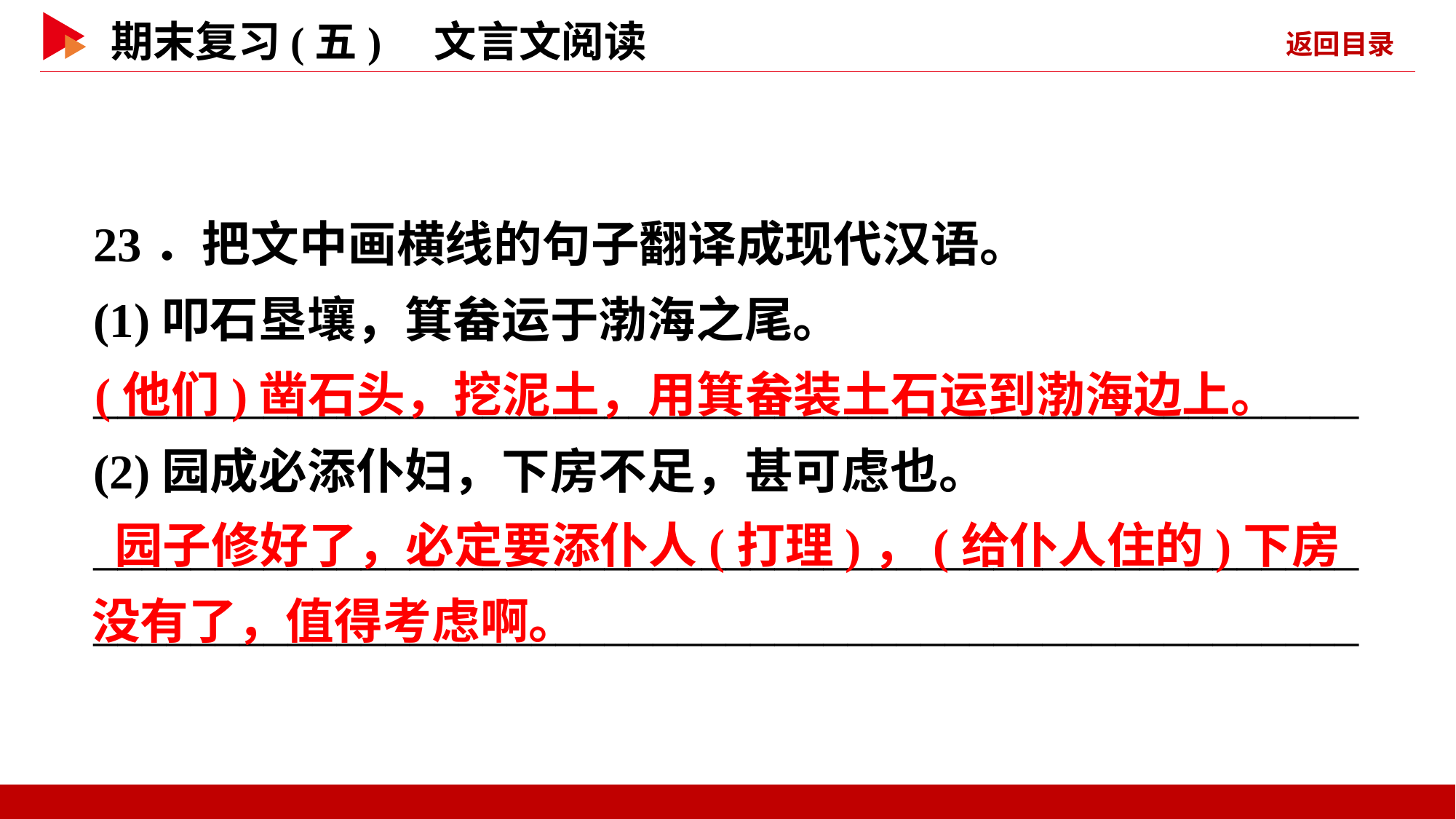

23．把文中画横线的句子翻译成现代汉语。
(1)叩石垦壤，箕畚运于渤海之尾。
____________________________________________________
(2)园成必添仆妇，下房不足，甚可虑也。
________________________________________________________________________________________________________
 (他们)凿石头，挖泥土，用箕畚装土石运到渤海边上。
 园子修好了，必定要添仆人(打理)，(给仆人住的)下房没有了，值得考虑啊。